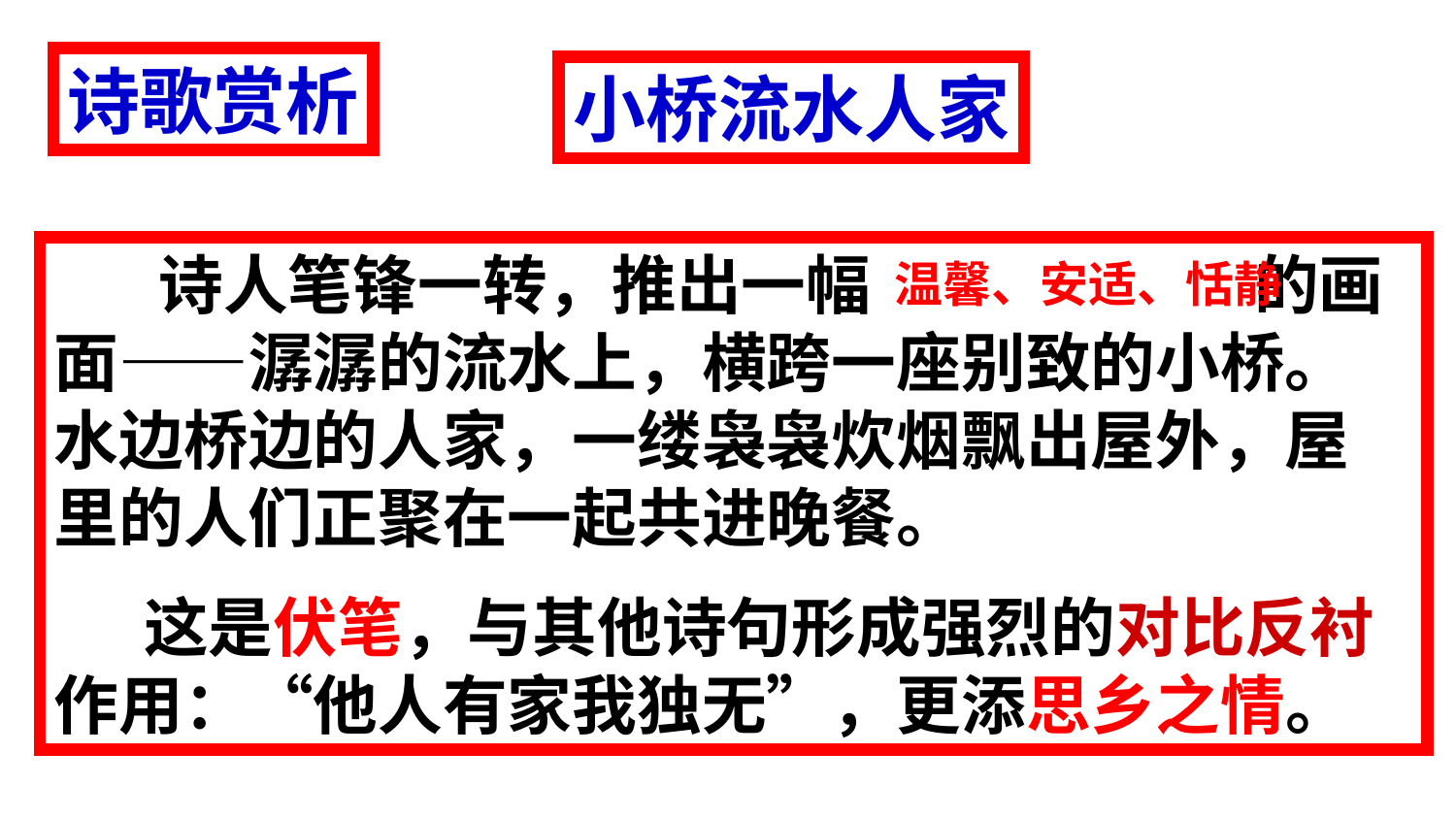

诗歌赏析
小桥流水人家
      诗人笔锋一转，推出一幅                          的画面——潺潺的流水上，横跨一座别致的小桥。水边桥边的人家，一缕袅袅炊烟飘出屋外，屋里的人们正聚在一起共进晚餐。
     这是伏笔，与其他诗句形成强烈的对比反衬作用：“他人有家我独无”，更添思乡之情。
温馨、安适、恬静